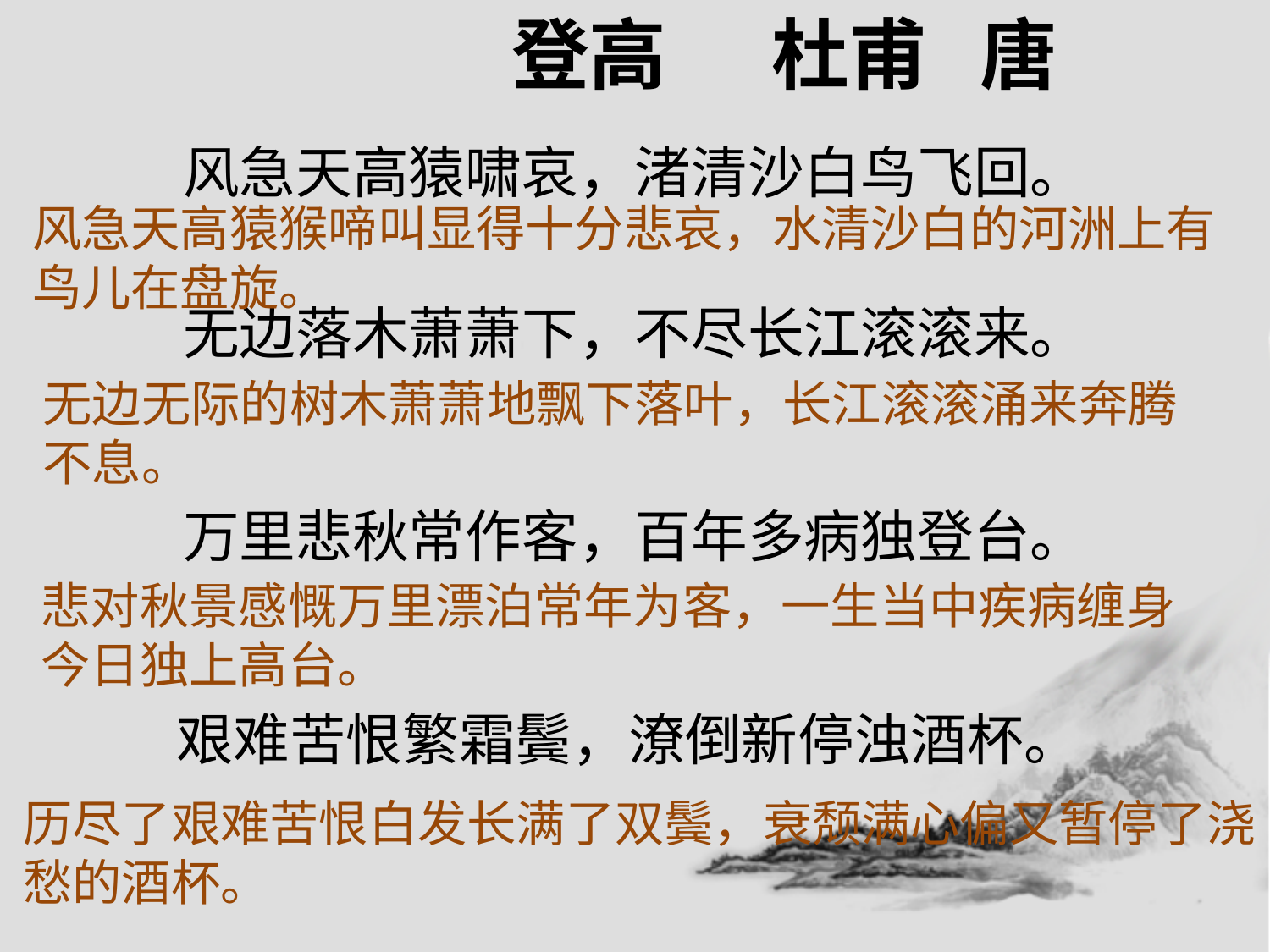

登高      杜甫   唐

风急天高猿啸哀，渚清沙白鸟飞回。

无边落木萧萧下，不尽长江滚滚来。

万里悲秋常作客，百年多病独登台。

艰难苦恨繁霜鬓，潦倒新停浊酒杯。
风急天高猿猴啼叫显得十分悲哀，水清沙白的河洲上有鸟儿在盘旋。
无边无际的树木萧萧地飘下落叶，长江滚滚涌来奔腾不息。
悲对秋景感慨万里漂泊常年为客，一生当中疾病缠身今日独上高台。
历尽了艰难苦恨白发长满了双鬓，衰颓满心偏又暂停了浇愁的酒杯。